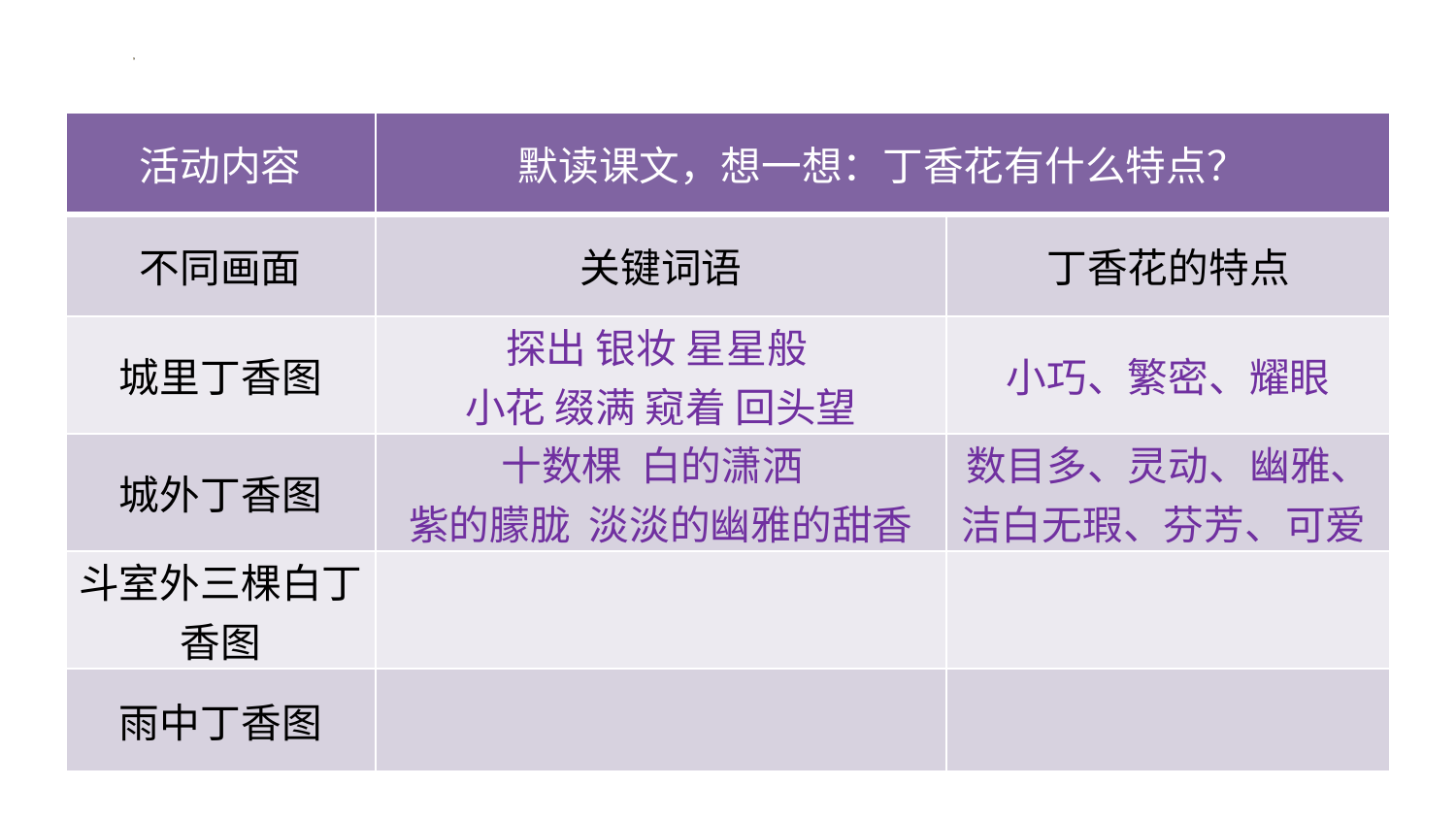

| 活动内容 | 默读课文，想一想：丁香花有什么特点？ |  |
| --- | --- | --- |
| 不同画面 | 关键词语 | 丁香花的特点 |
| 城里丁香图 | 探出 银妆 星星般 小花 缀满 窥着 回头望 | 小巧、繁密、耀眼 |
| 城外丁香图 | 十数棵 白的潇洒 紫的朦胧 淡淡的幽雅的甜香 | 数目多、灵动、幽雅、 洁白无瑕、芬芳、可爱 |
| 斗室外三棵白丁香图 |  |  |
| 雨中丁香图 |  |  |